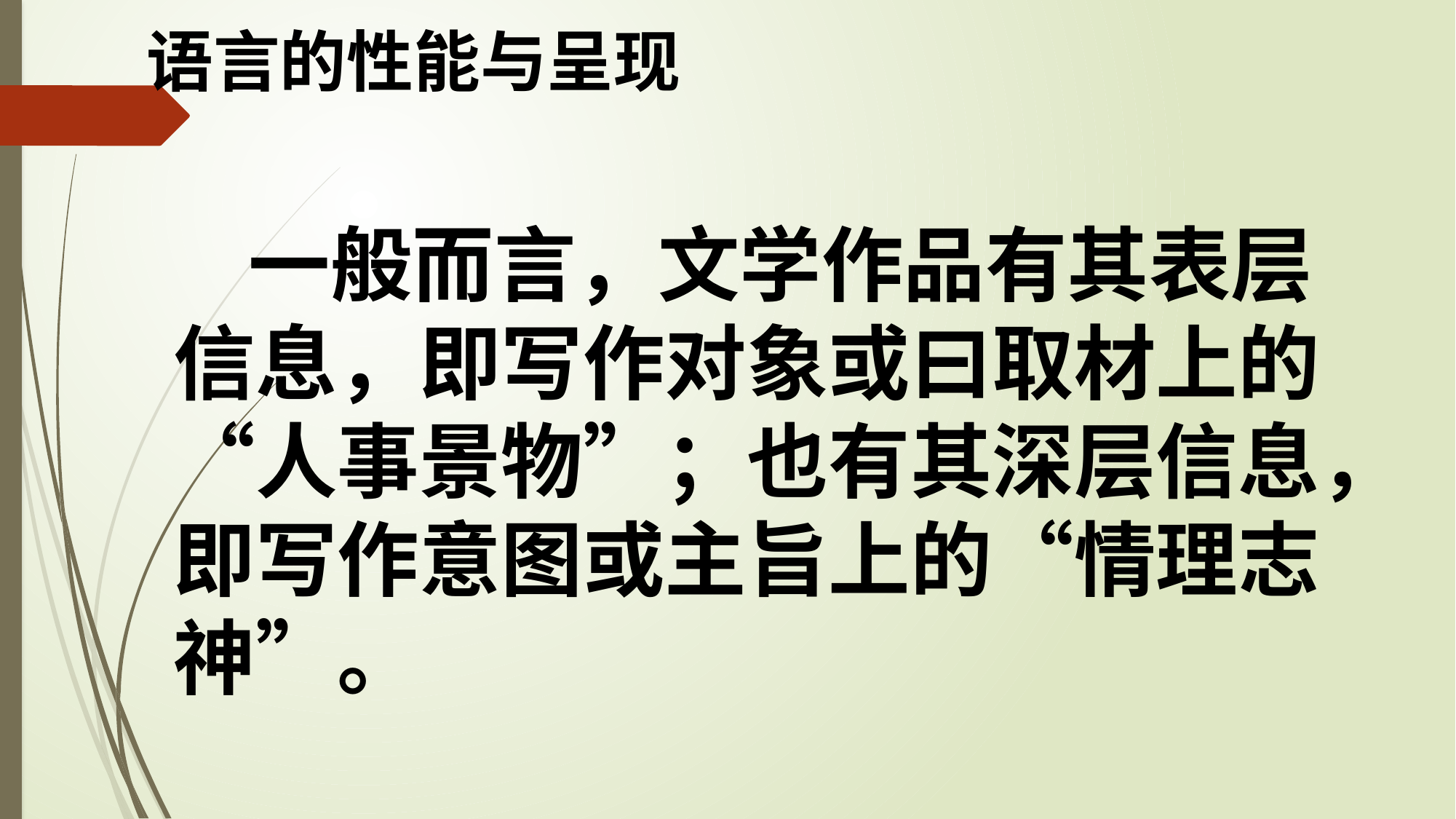

语言的性能与呈现
   一般而言，文学作品有其表层信息，即写作对象或曰取材上的“人事景物”；也有其深层信息，即写作意图或主旨上的“情理志神”。